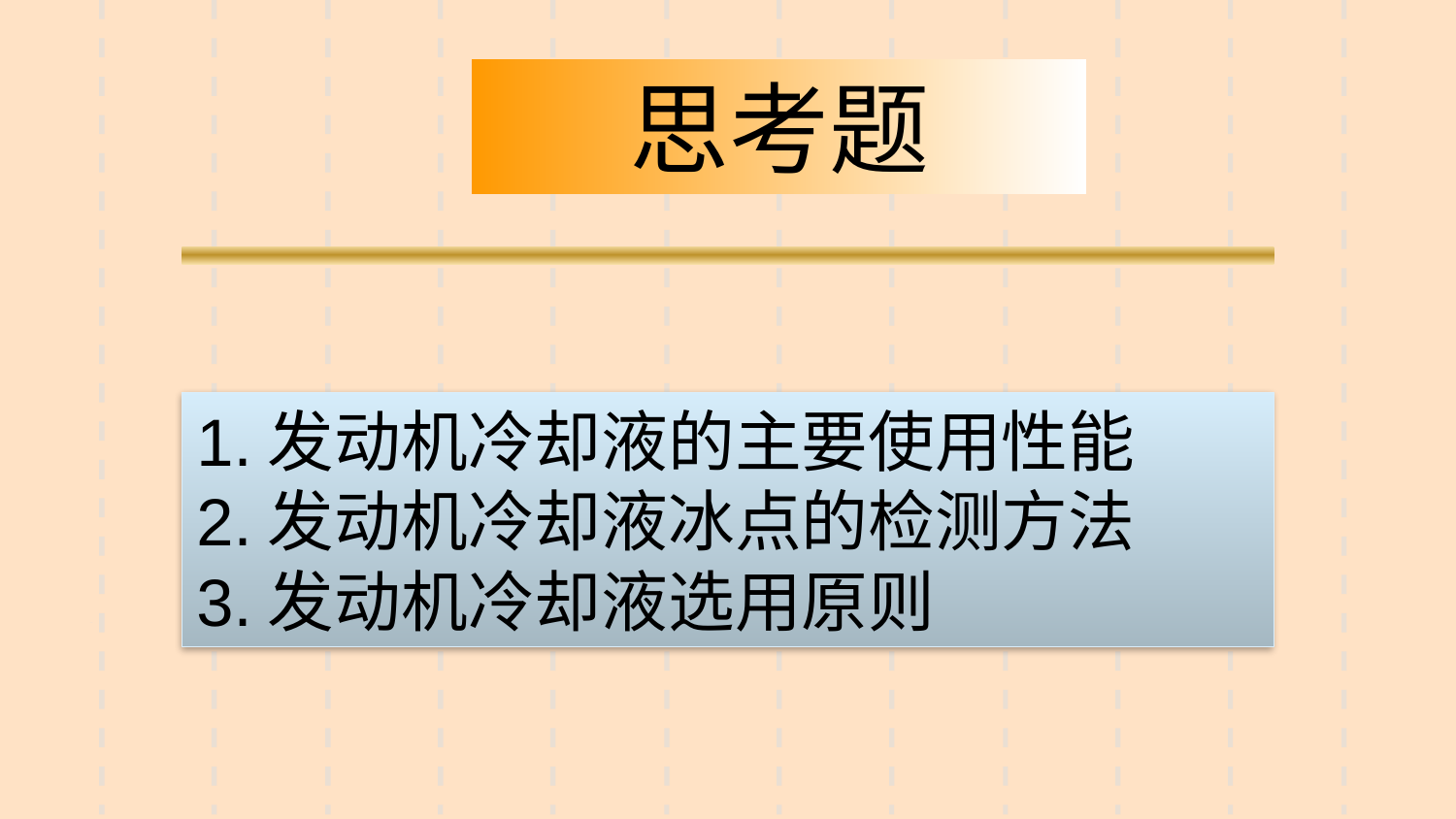

思考题

1.发动机冷却液的主要使用性能
2.发动机冷却液冰点的检测方法
3.发动机冷却液选用原则